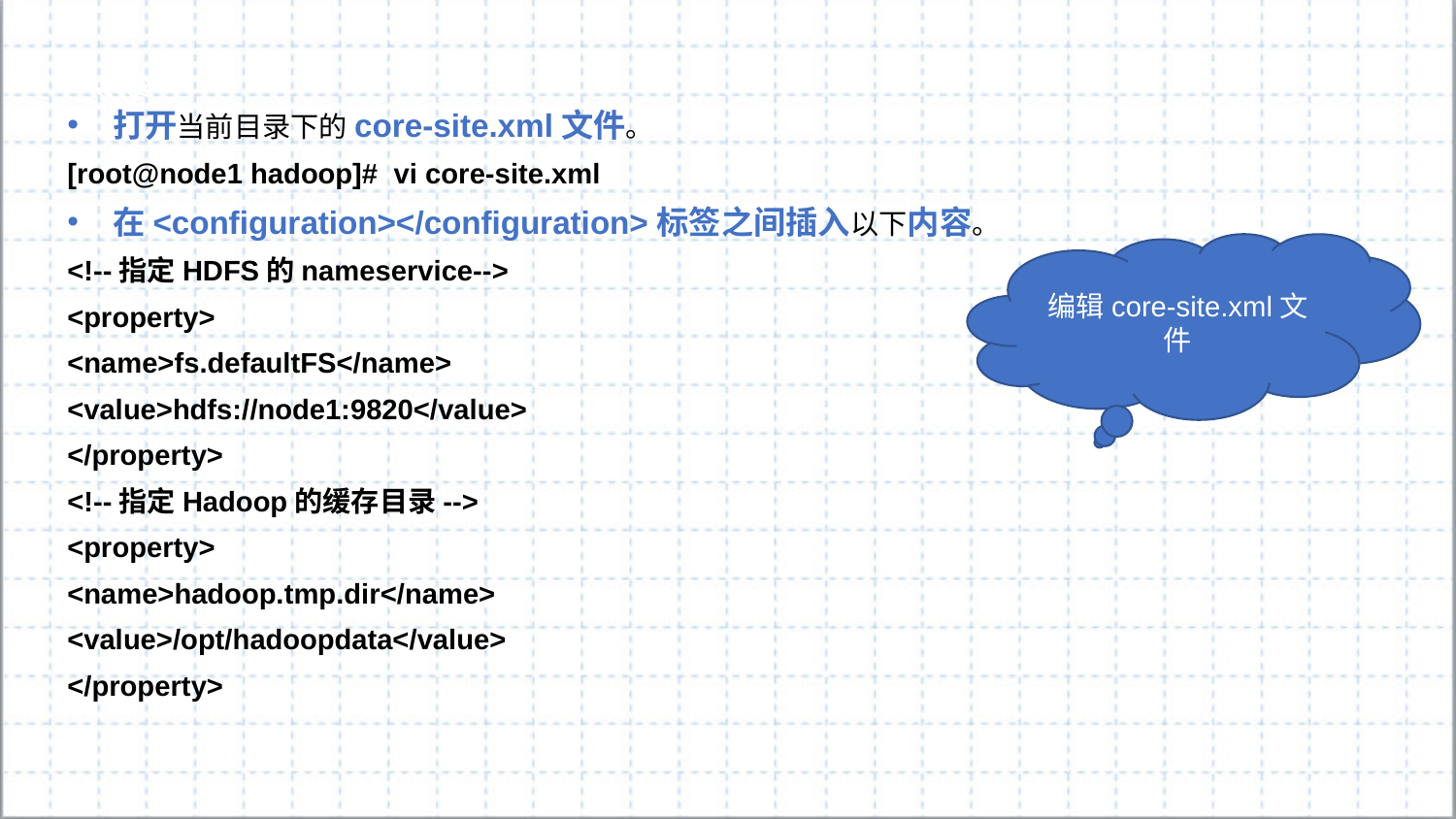

打开当前目录下的core-site.xml文件。
[root@node1 hadoop]#  vi core-site.xml
在<configuration></configuration>标签之间插入以下内容。
<!--指定HDFS的nameservice-->
<property>
<name>fs.defaultFS</name>
<value>hdfs://node1:9820</value>
</property>
<!--指定Hadoop的缓存目录-->
<property>
<name>hadoop.tmp.dir</name>
<value>/opt/hadoopdata</value>
</property>
编辑core-site.xml文件